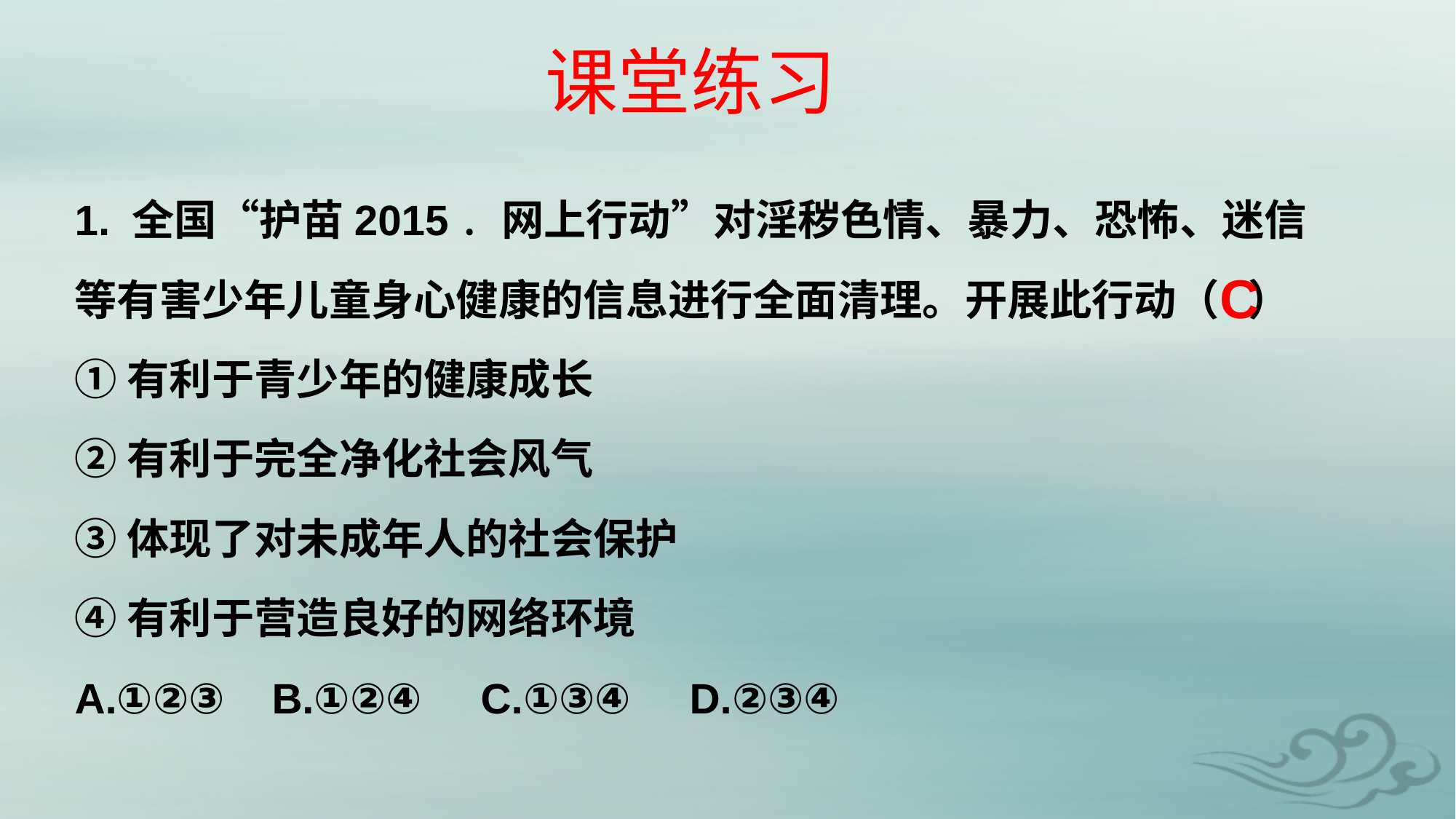

课堂练习
1. 全国“护苗2015﹒网上行动”对淫秽色情、暴力、恐怖、迷信等有害少年儿童身心健康的信息进行全面清理。开展此行动（   ）
①有利于青少年的健康成长
②有利于完全净化社会风气
③体现了对未成年人的社会保护
④有利于营造良好的网络环境
A.①②③    B.①②④     C.①③④     D.②③④
C